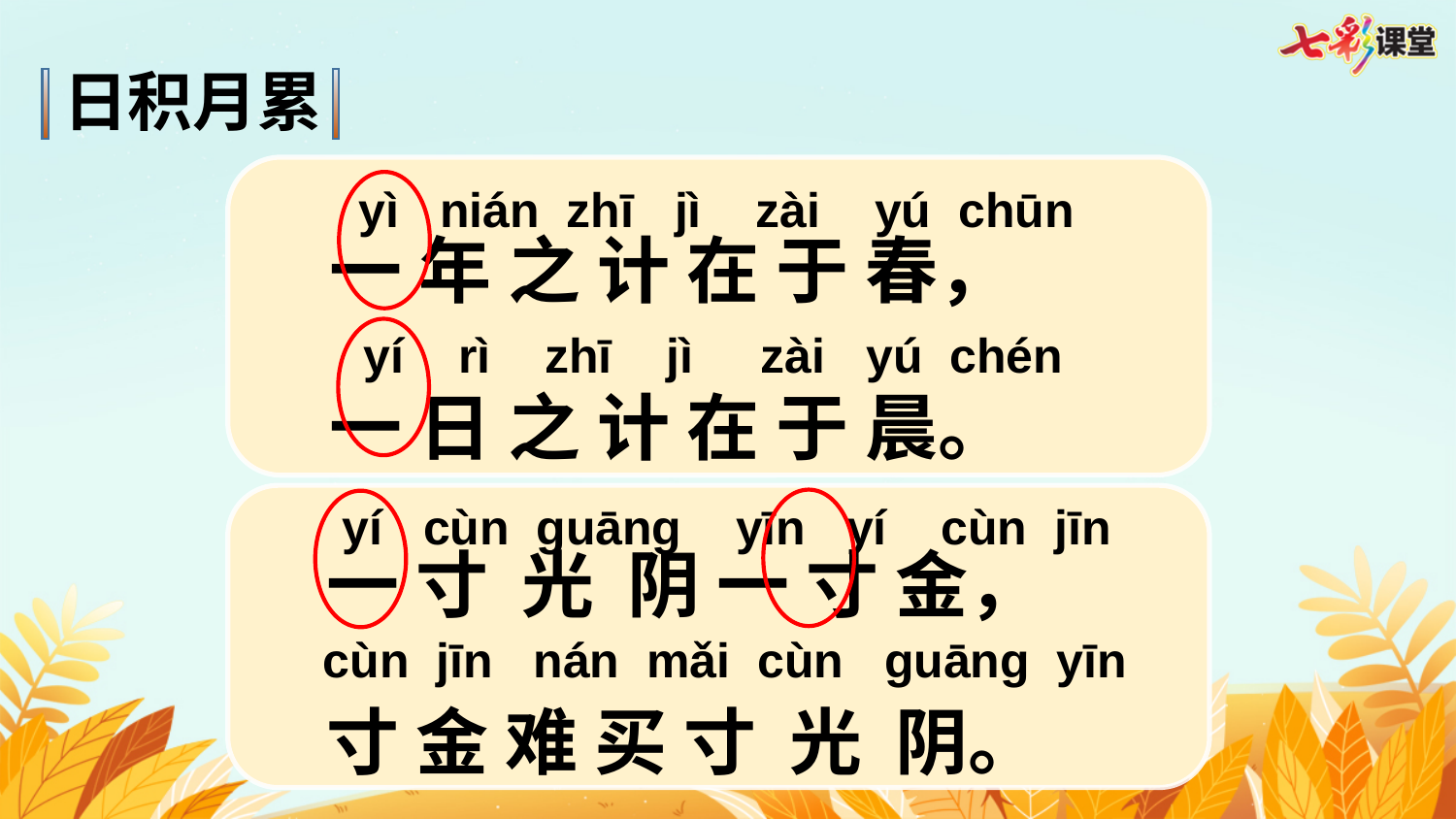

日积月累

yì   nián  zhī   jì    zài    yú  chūn
一 年 之 计 在 于 春，

一 日 之 计 在 于 晨。
 yí    rì    zhī    jì     zài   yú  chén

yí   cùn  ɡuānɡ    yīn   yí    cùn  jīn
一 寸  光  阴 一 寸 金，

寸 金 难 买 寸  光  阴。
cùn  jīn   nán  mǎi  cùn   ɡuānɡ  yīn